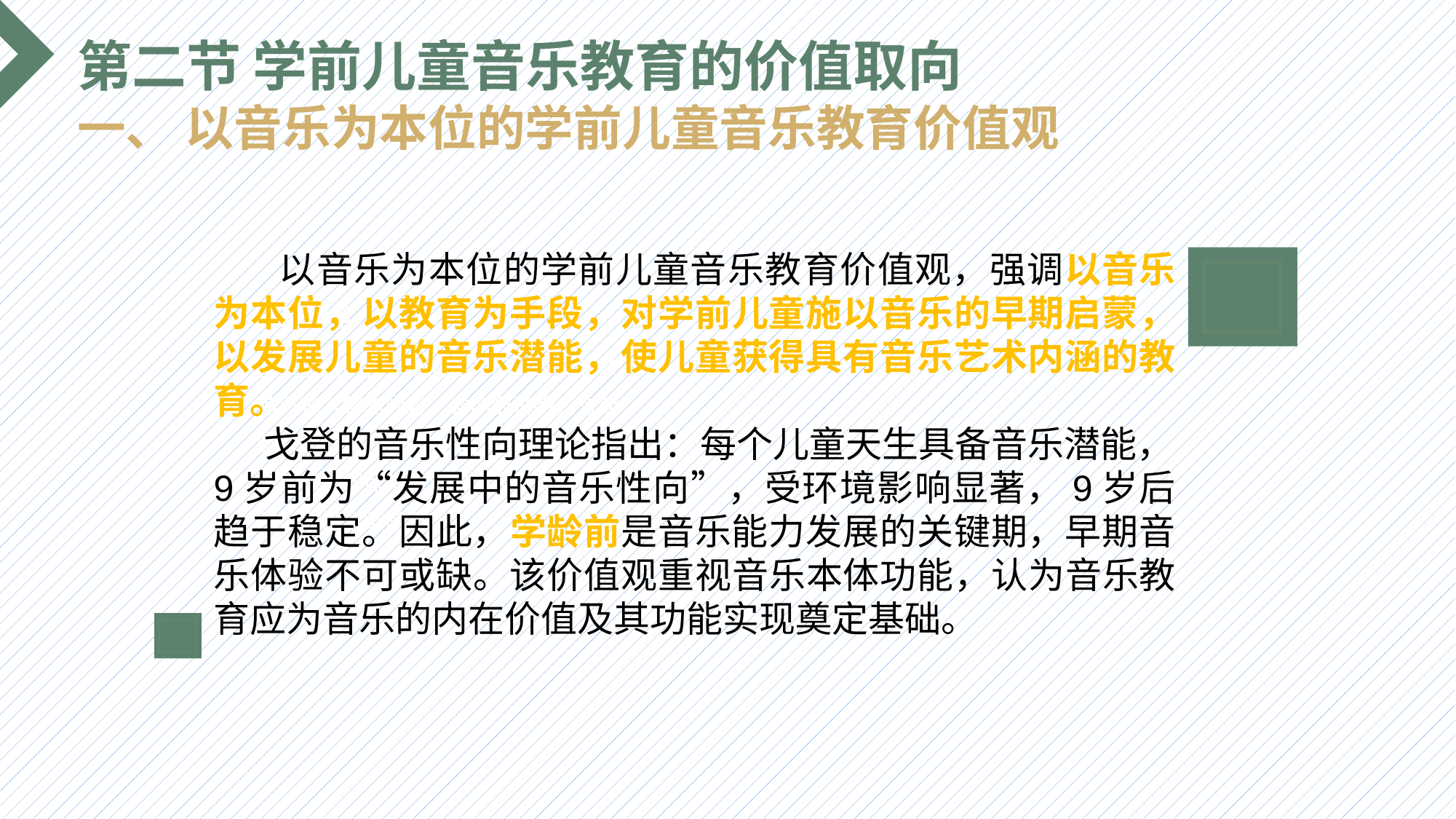

第二节 学前儿童音乐教育的价值取向
一、 以音乐为本位的学前儿童音乐教育价值观

      以音乐为本位的学前儿童音乐教育价值观，强调以音乐为本位，以教育为手段，对学前儿童施以音乐的早期启蒙，以发展儿童的音乐潜能，使儿童获得具有音乐艺术内涵的教育。
     戈登的音乐性向理论指出：每个儿童天生具备音乐潜能，9岁前为“发展中的音乐性向”，受环境影响显著，9岁后趋于稳定。因此，学龄前是音乐能力发展的关键期，早期音乐体验不可或缺。该价值观重视音乐本体功能，认为音乐教育应为音乐的内在价值及其功能实现奠定基础。

选题背景
输入您的内容，请简要说明，言简意赅即可输入您的内容，请简要说明，言简意赅即可输入您的内容，请简要说明，言简意赅即可输入您的内容，请简要说明，言简意赅即可